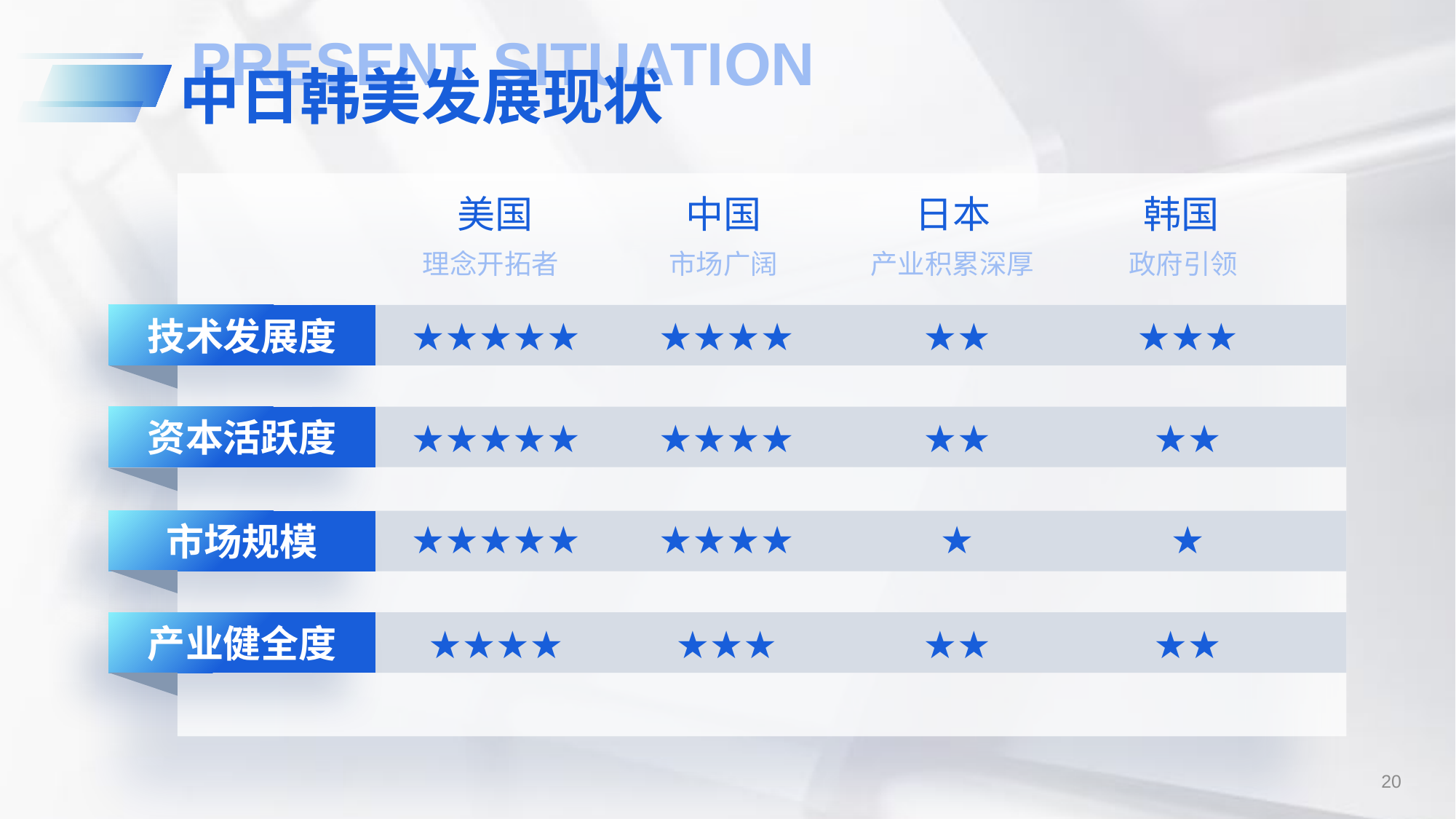

PRESENT SITUATION
中日韩美发展现状

美国
中国
日本
韩国
理念开拓者
市场广阔
产业积累深厚
政府引领
技术发展度

★★★★★
★★★★
★★
★★★

资本活跃度

★★★★★
★★★★
★★
★★

★★★★★
★★★★
★
★
市场规模

产业健全度

★★★★
★★★
★★
★★

20